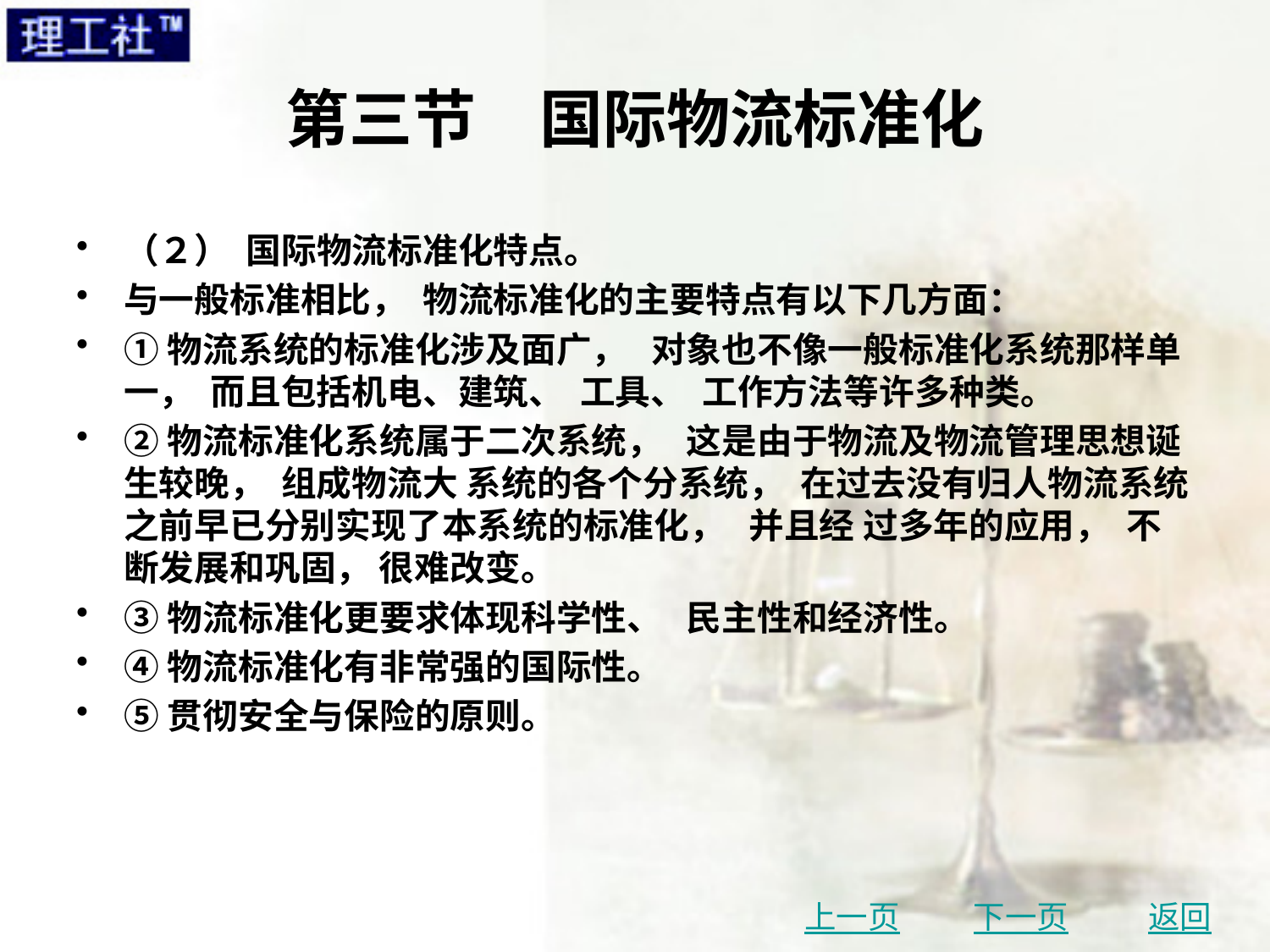

# 第三节　国际物流标准化
（２）  国际物流标准化特点。
与一般标准相比，  物流标准化的主要特点有以下几方面：
①物流系统的标准化涉及面广，   对象也不像一般标准化系统那样单一，  而且包括机电、建筑、  工具、  工作方法等许多种类。
②物流标准化系统属于二次系统，   这是由于物流及物流管理思想诞生较晚，  组成物流大 系统的各个分系统，  在过去没有归人物流系统之前早已分别实现了本系统的标准化，   并且经 过多年的应用，  不断发展和巩固， 很难改变。
③物流标准化更要求体现科学性、   民主性和经济性。
④物流标准化有非常强的国际性。
⑤贯彻安全与保险的原则。

上一页
下一页
返回